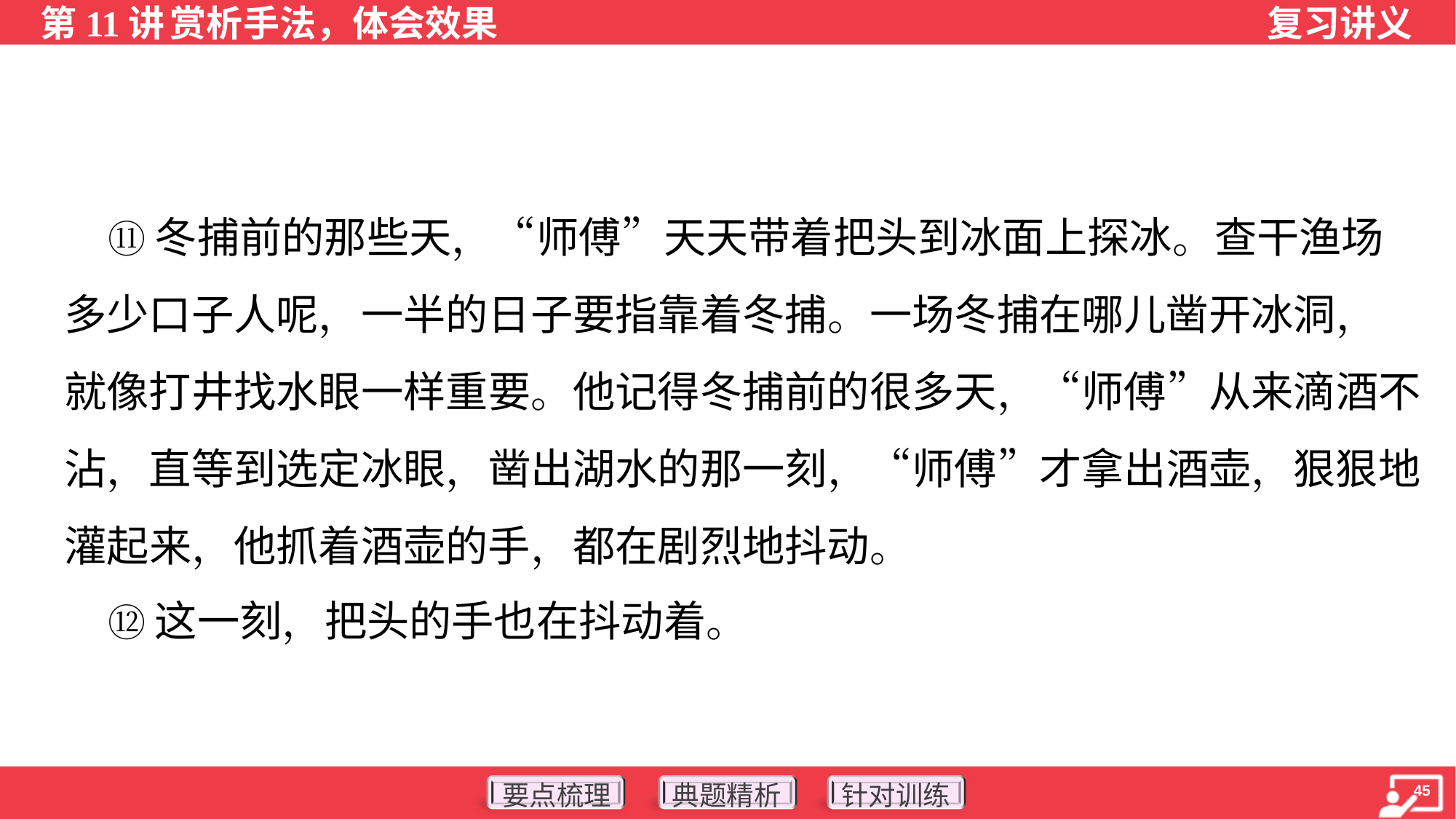

⑪冬捕前的那些天，“师傅”天天带着把头到冰面上探冰。查干渔场
多少口子人呢，一半的日子要指靠着冬捕。一场冬捕在哪儿凿开冰洞，
就像打井找水眼一样重要。他记得冬捕前的很多天，“师傅”从来滴酒不
沾，直等到选定冰眼，凿出湖水的那一刻，“师傅”才拿出酒壶，狠狠地
灌起来，他抓着酒壶的手，都在剧烈地抖动。
    ⑫这一刻，把头的手也在抖动着。